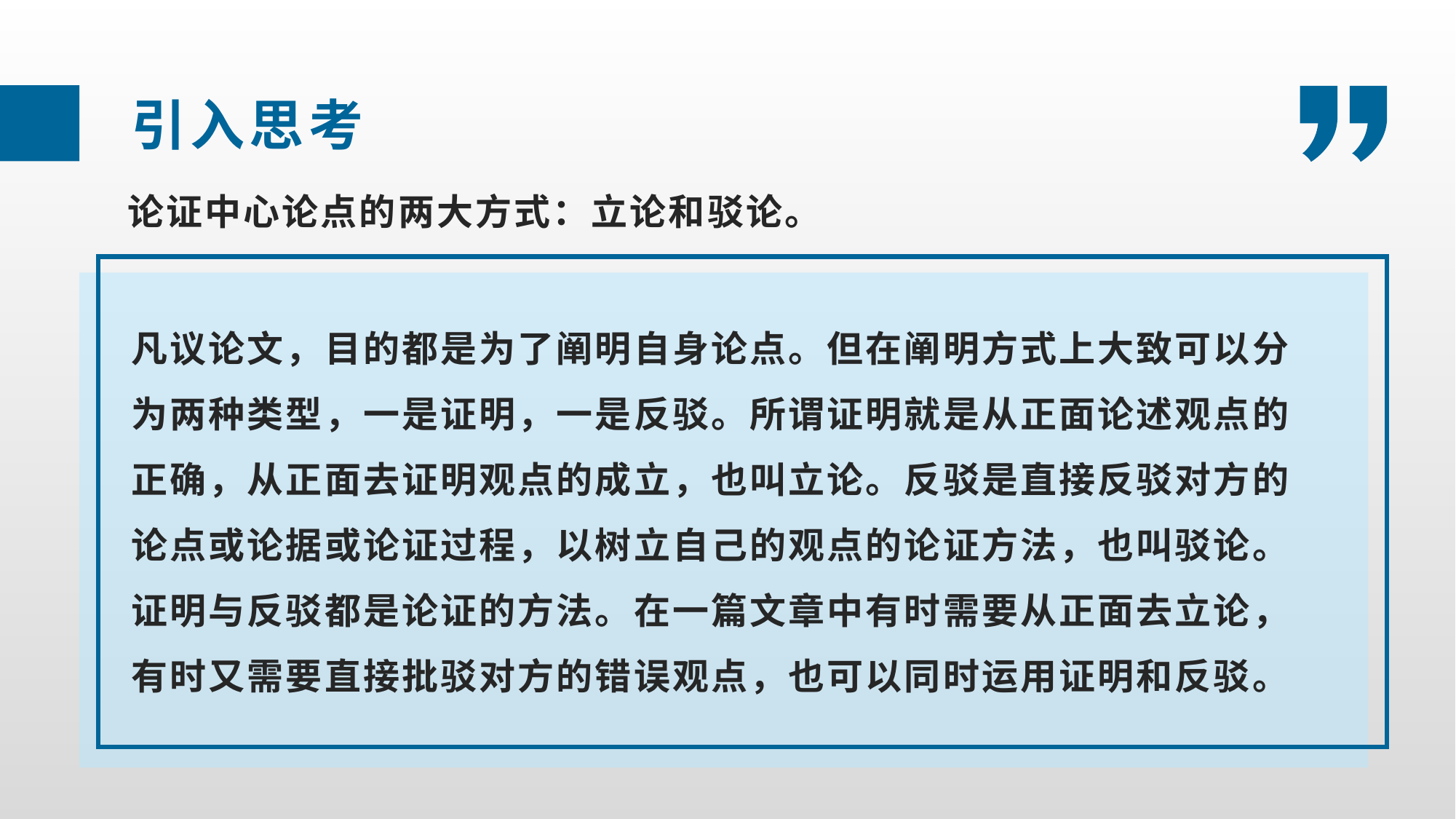

引入思考

论证中心论点的两大方式：立论和驳论。

凡议论文，目的都是为了阐明自身论点。但在阐明方式上大致可以分为两种类型，一是证明，一是反驳。所谓证明就是从正面论述观点的正确，从正面去证明观点的成立，也叫立论。反驳是直接反驳对方的论点或论据或论证过程，以树立自己的观点的论证方法，也叫驳论。证明与反驳都是论证的方法。在一篇文章中有时需要从正面去立论，有时又需要直接批驳对方的错误观点，也可以同时运用证明和反驳。